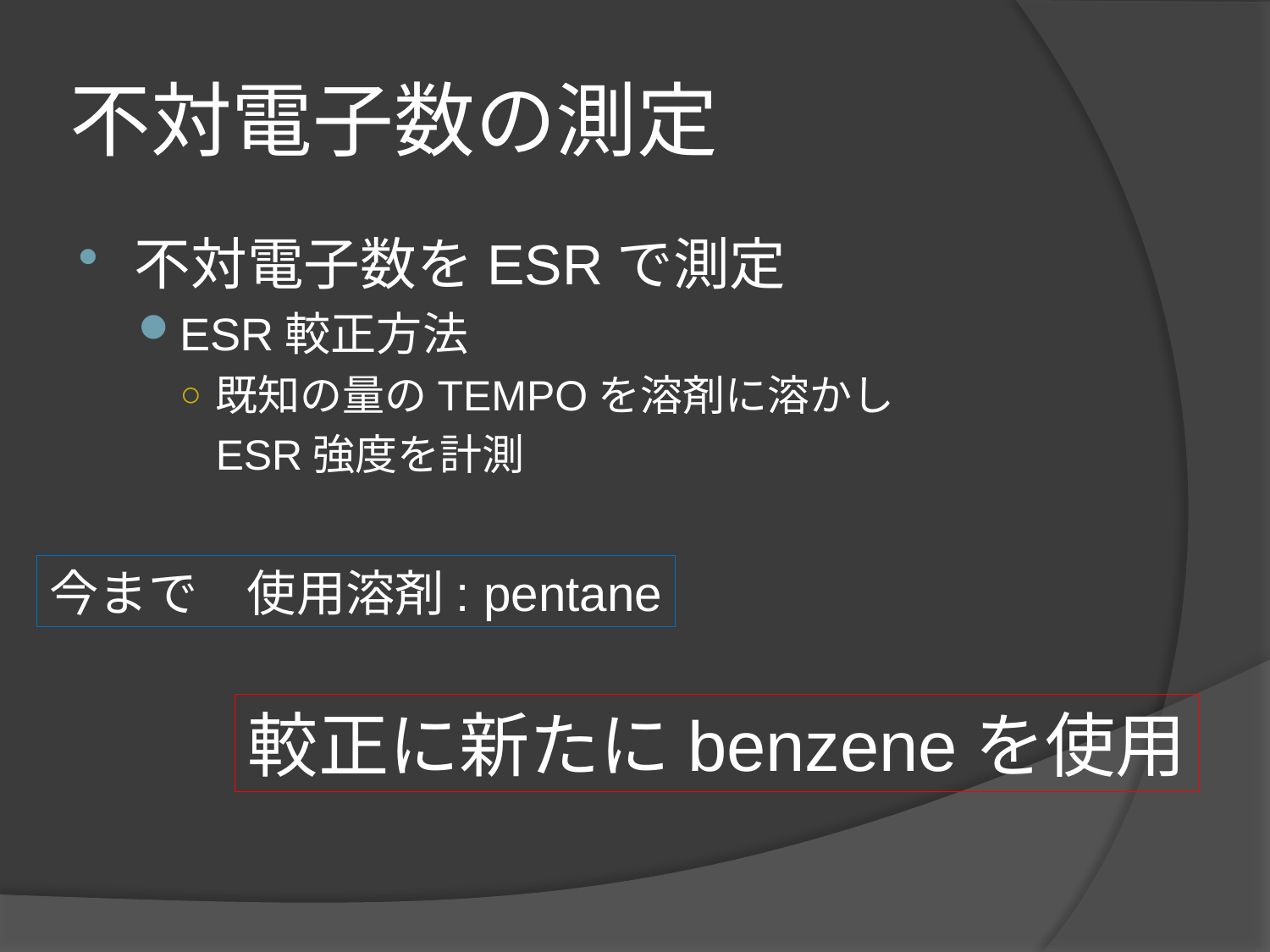

# 不対電子数の測定
不対電子数をESRで測定
ESR較正方法
既知の量のTEMPOを溶剤に溶かし
	ESR強度を計測

今まで　使用溶剤: pentane
較正に新たにbenzeneを使用